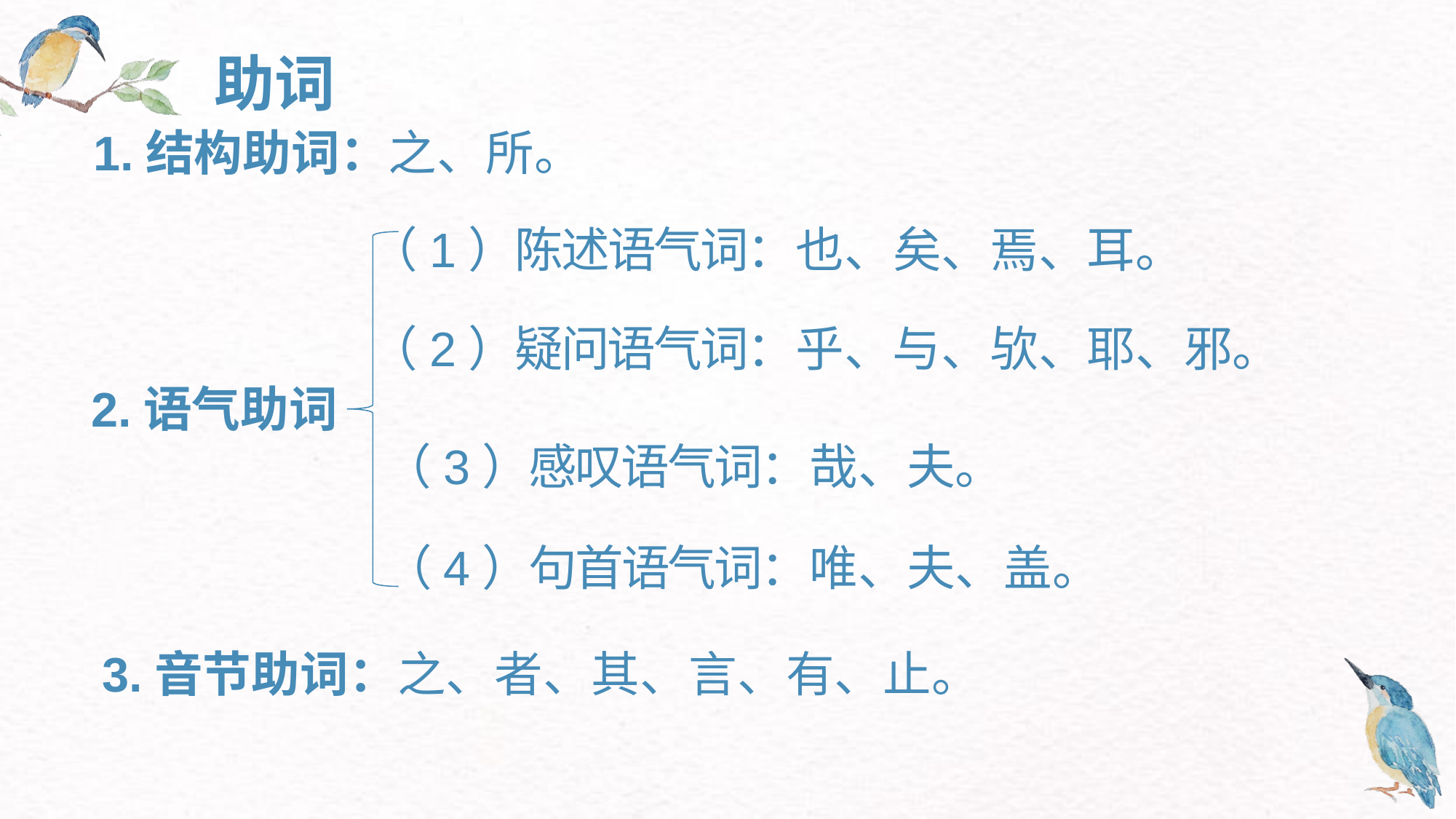

助词
1.结构助词：之、所。
（1）陈述语气词：也、矣、焉、耳。
（2）疑问语气词：乎、与、欤、耶、邪。
2.语气助词
（3）感叹语气词：哉、夫。
（4）句首语气词：唯、夫、盖。
3.音节助词：之、者、其、言、有、止。